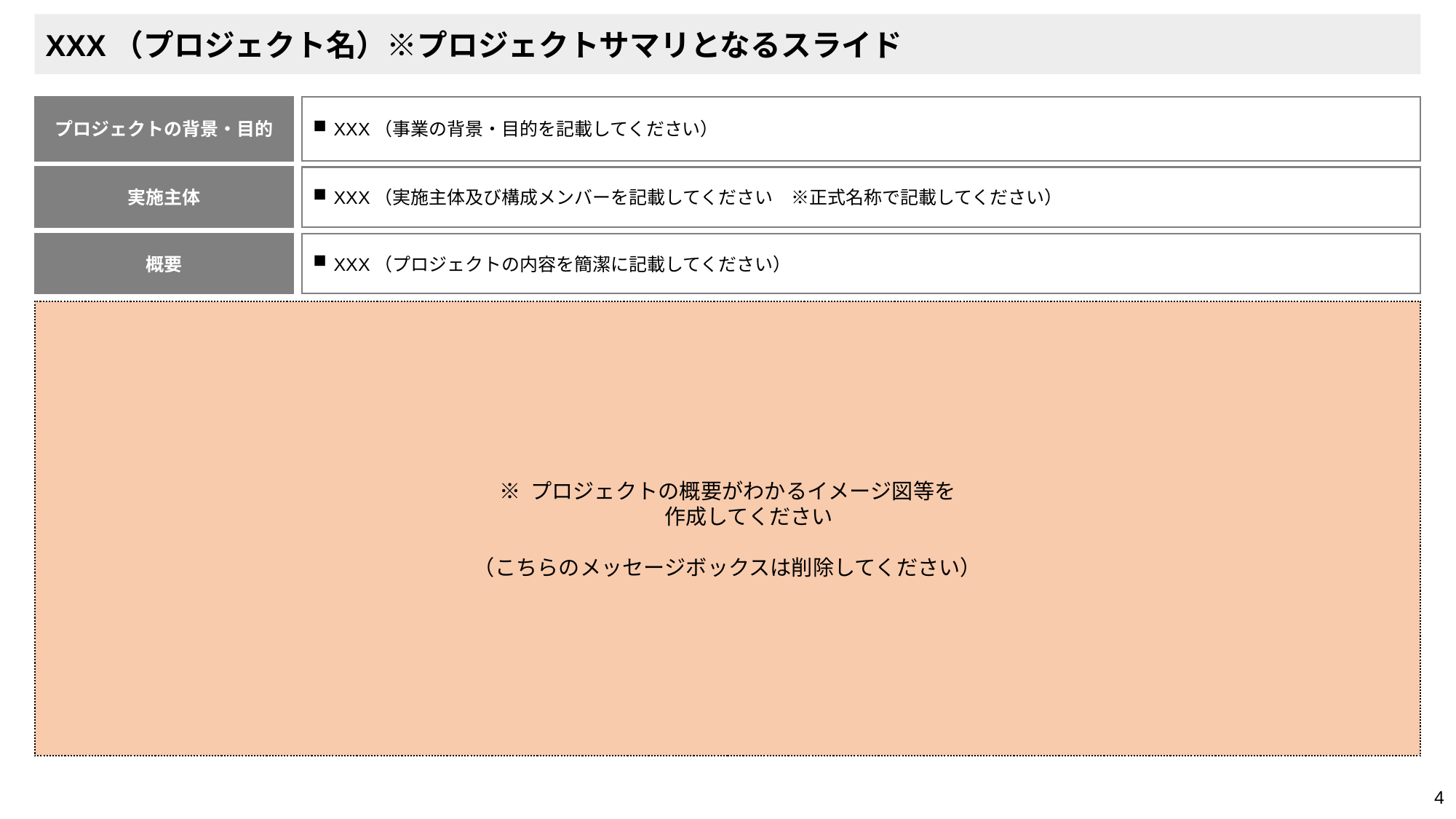

XXX（プロジェクト名）※プロジェクトサマリとなるスライド
プロジェクトの背景・目的
XXX（事業の背景・目的を記載してください）
実施主体
XXX（実施主体及び構成メンバーを記載してください　※正式名称で記載してください）
概要
XXX（プロジェクトの内容を簡潔に記載してください）
※ プロジェクトの概要がわかるイメージ図等を
　　作成してください

（こちらのメッセージボックスは削除してください）
4